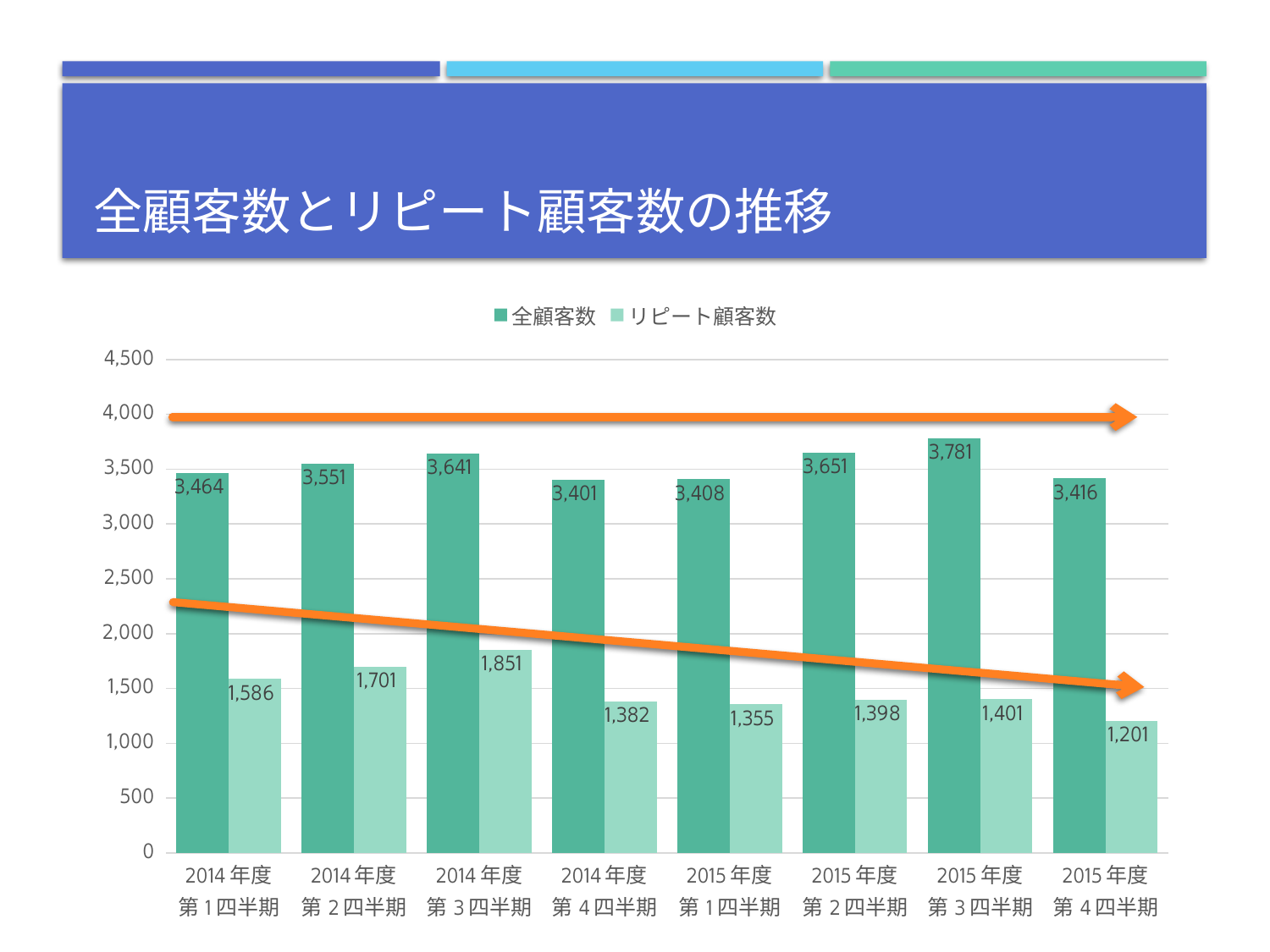

# 全顧客数とリピート顧客数の推移

### Chart

| Category | 全顧客数 | リピート顧客数 |
|---|---|---|
| 2014年度
第1四半期 | 3464.0 | 1586.0 |
| 2014年度
第2四半期 | 3551.0 | 1701.0 |
| 2014年度
第3四半期 | 3641.0 | 1851.0 |
| 2014年度
第4四半期 | 3401.0 | 1382.0 |
| 2015年度
第1四半期 | 3408.0 | 1355.0 |
| 2015年度
第2四半期 | 3651.0 | 1398.0 |
| 2015年度
第3四半期 | 3781.0 | 1401.0 |
| 2015年度
第4四半期 | 3416.0 | 1201.0 |